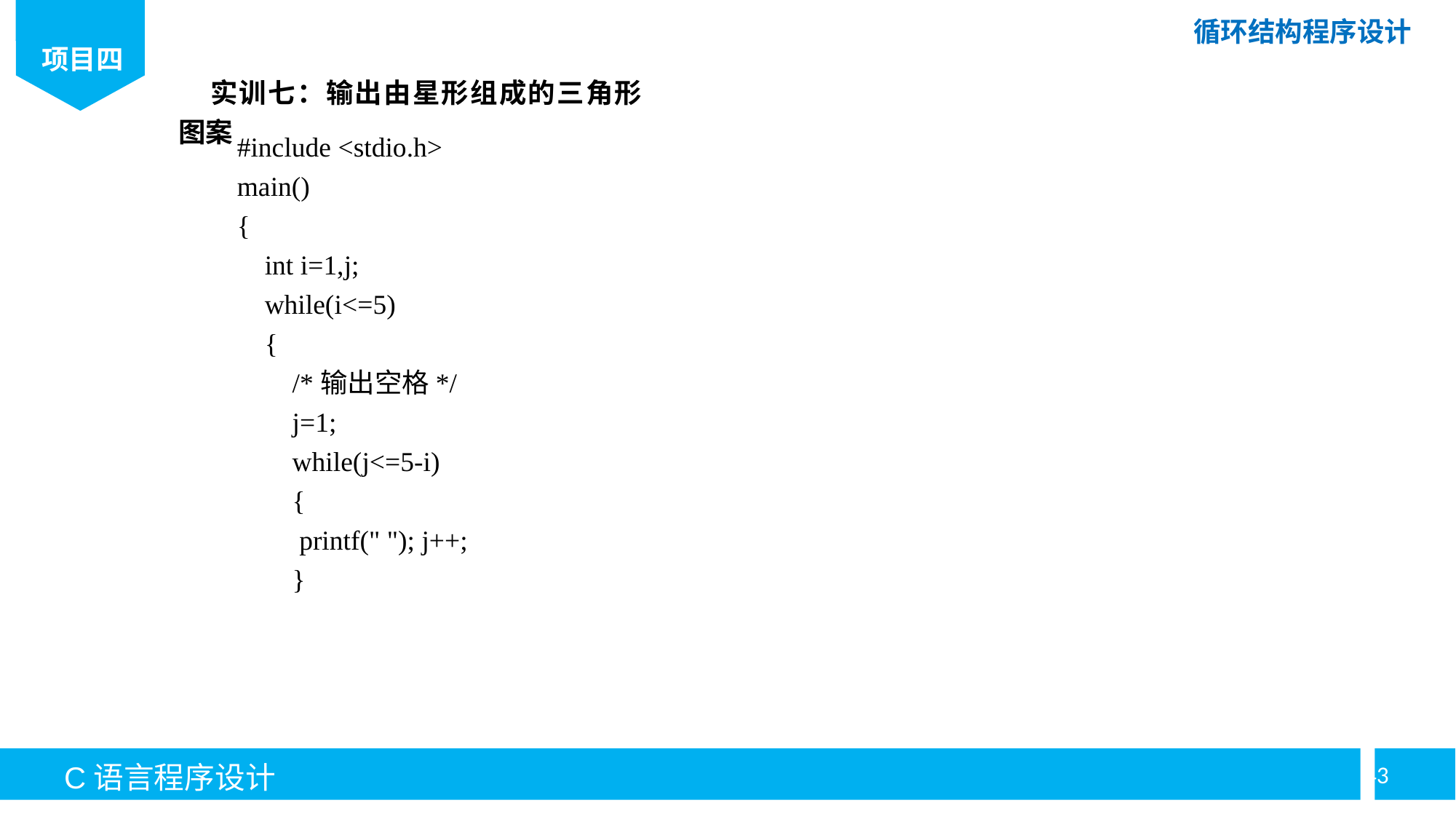

实训七：输出由星形组成的三角形图案
#include <stdio.h>
main()
{
    int i=1,j;
    while(i<=5)
    {
        /*输出空格*/
        j=1;
        while(j<=5-i)
        {
         printf(" "); j++;
        }